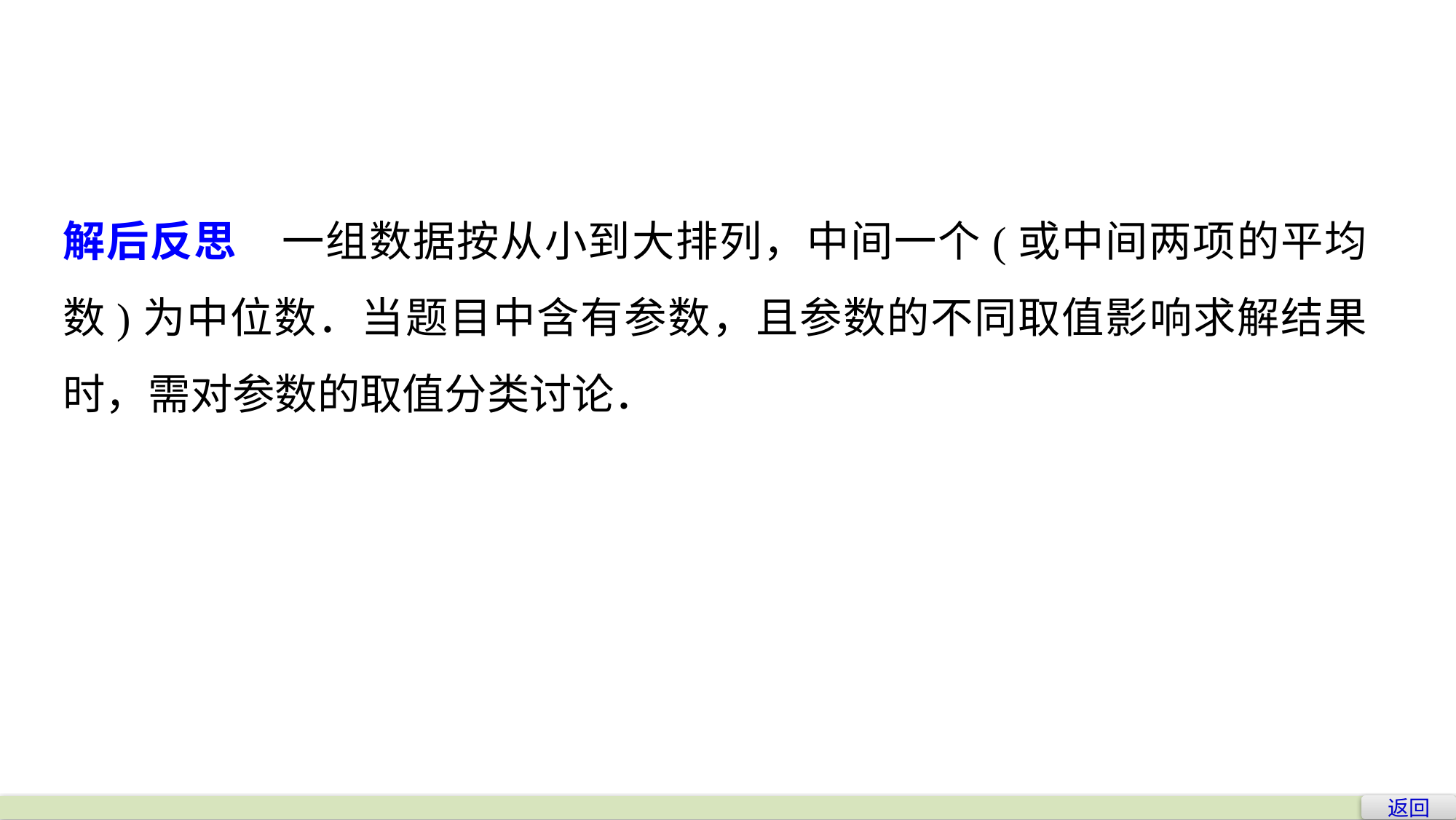

解后反思　一组数据按从小到大排列，中间一个(或中间两项的平均数)为中位数．当题目中含有参数，且参数的不同取值影响求解结果时，需对参数的取值分类讨论．
返回